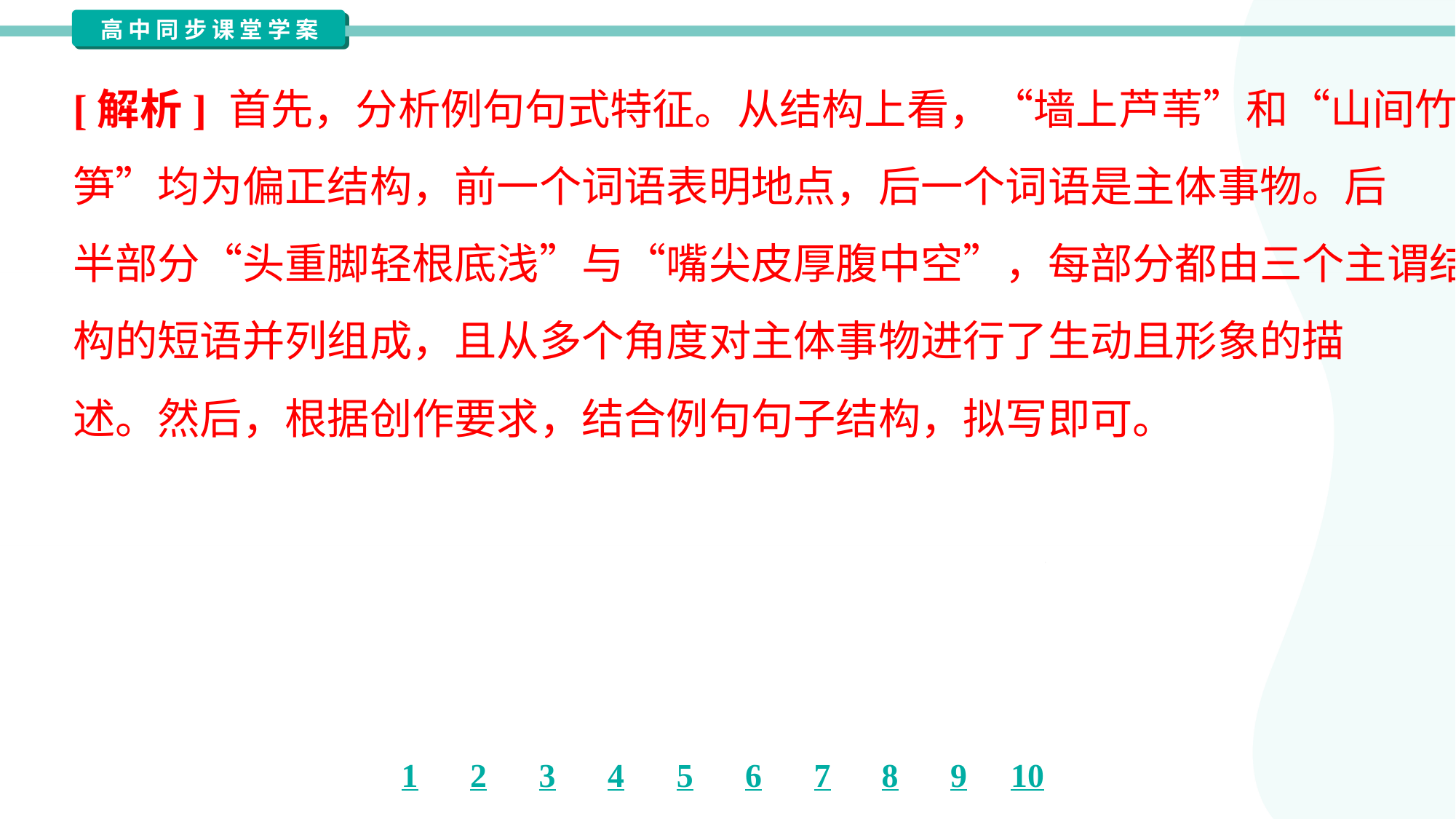

[解析] 首先，分析例句句式特征。从结构上看，“墙上芦苇”和“山间竹
笋”均为偏正结构，前一个词语表明地点，后一个词语是主体事物。后
半部分“头重脚轻根底浅”与“嘴尖皮厚腹中空”，每部分都由三个主谓结
构的短语并列组成，且从多个角度对主体事物进行了生动且形象的描
述。然后，根据创作要求，结合例句句子结构，拟写即可。